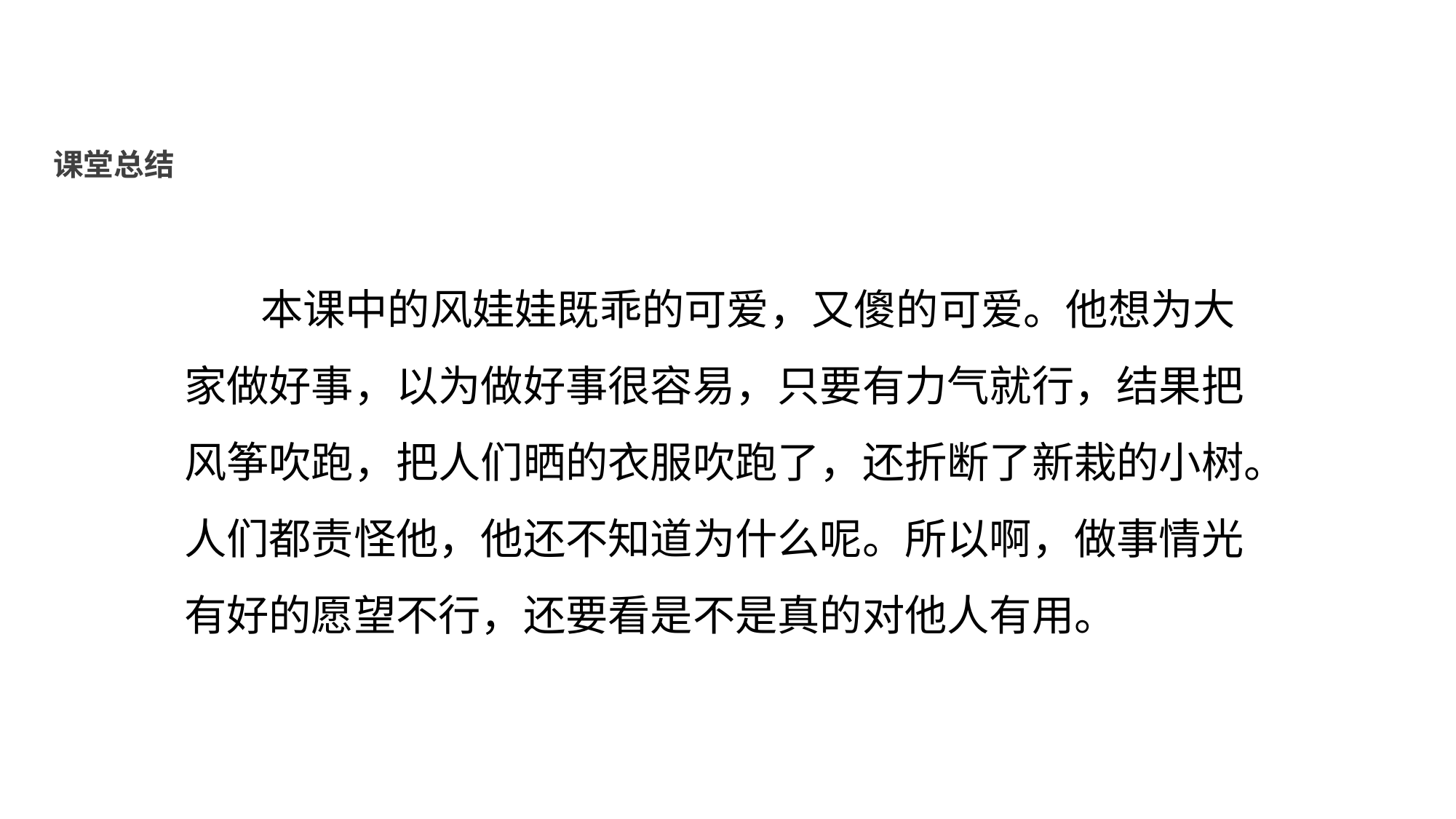

课堂总结
       本课中的风娃娃既乖的可爱，又傻的可爱。他想为大家做好事，以为做好事很容易，只要有力气就行，结果把风筝吹跑，把人们晒的衣服吹跑了，还折断了新栽的小树。人们都责怪他，他还不知道为什么呢。所以啊，做事情光有好的愿望不行，还要看是不是真的对他人有用。